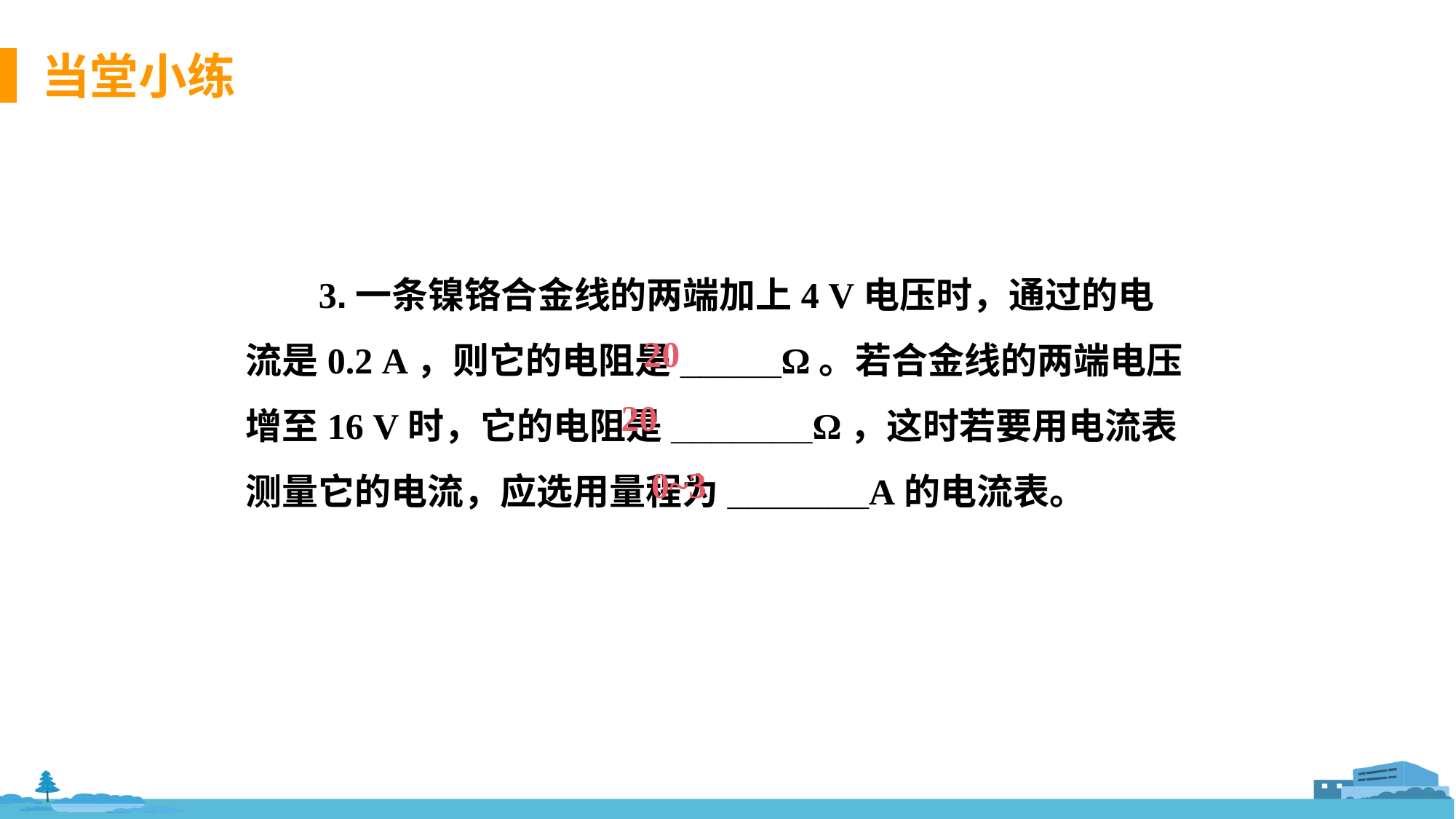

3.一条镍铬合金线的两端加上4 V电压时，通过的电流是0.2 A，则它的电阻是_____Ω。若合金线的两端电压增至16 V时，它的电阻是_______Ω，这时若要用电流表测量它的电流，应选用量程为_______A的电流表。
20
20
0~3